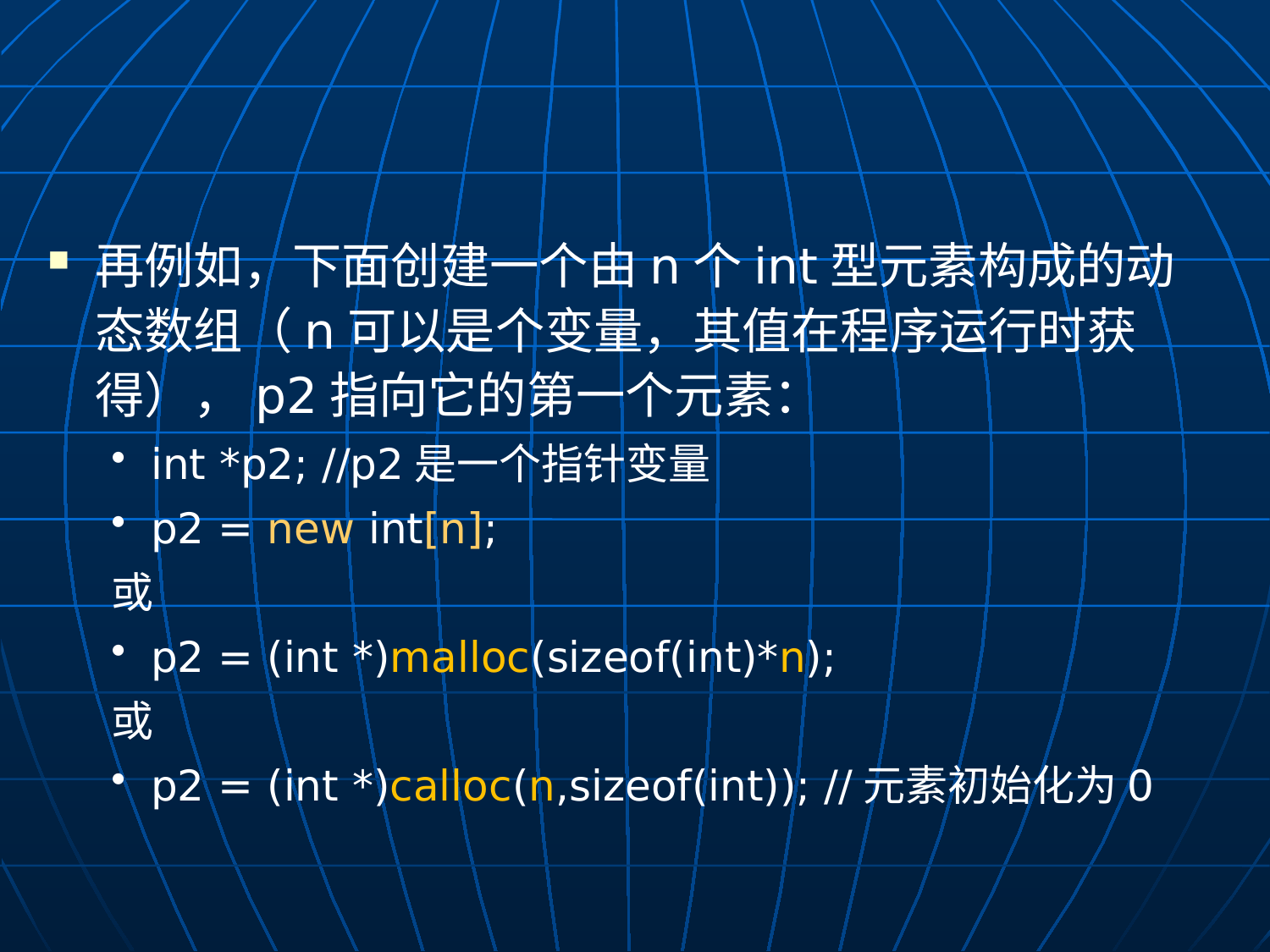

#
再例如，下面创建一个由n个int型元素构成的动态数组（n可以是个变量，其值在程序运行时获得），p2指向它的第一个元素：
int *p2; //p2是一个指针变量
p2 = new int[n];
或
p2 = (int *)malloc(sizeof(int)*n);
或
p2 = (int *)calloc(n,sizeof(int)); //元素初始化为0